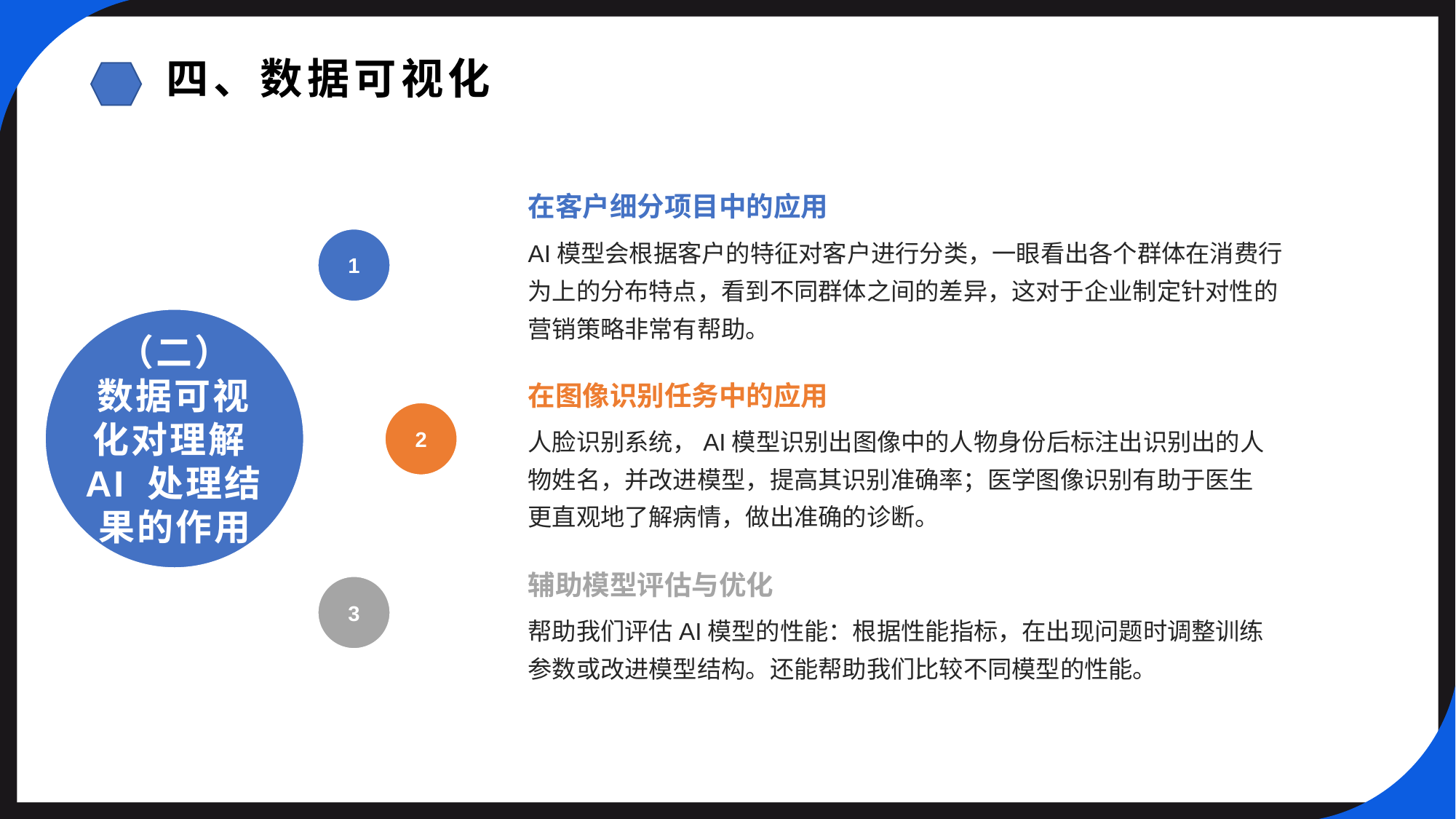

四、数据可视化
在客户细分项目中的应用

1
AI模型会根据客户的特征对客户进行分类，一眼看出各个群体在消费行为上的分布特点，看到不同群体之间的差异，这对于企业制定针对性的营销策略非常有帮助。
（二）
数据可视化对理解AI 处理结果的作用
在图像识别任务中的应用
2
人脸识别系统，AI模型识别出图像中的人物身份后标注出识别出的人物姓名，并改进模型，提高其识别准确率；医学图像识别有助于医生更直观地了解病情，做出准确的诊断。
辅助模型评估与优化
3
帮助我们评估AI模型的性能：根据性能指标，在出现问题时调整训练参数或改进模型结构。还能帮助我们比较不同模型的性能。